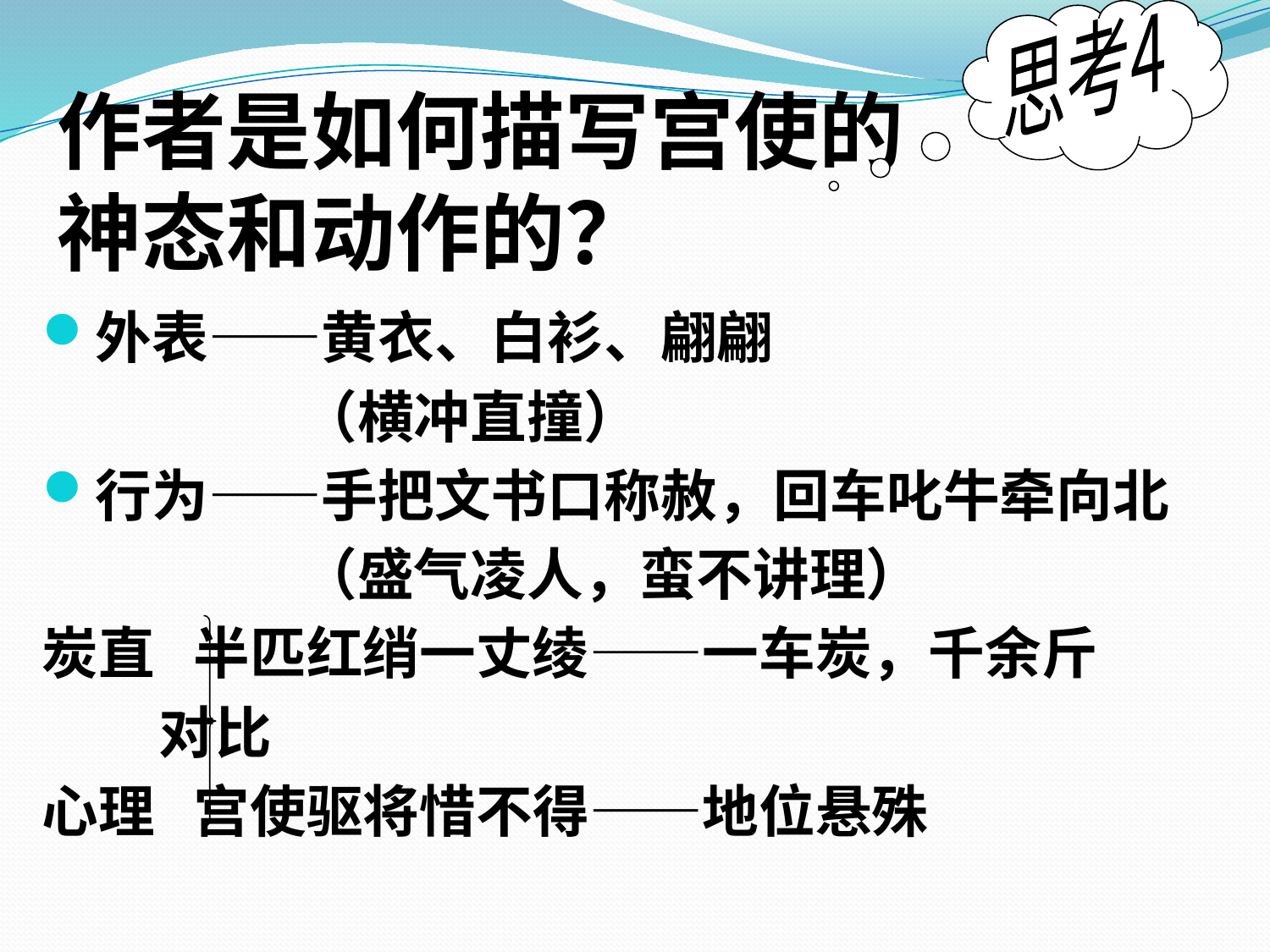

思考4
# 作者是如何描写宫使的神态和动作的？
外表——黄衣、白衫、翩翩
                   （横冲直撞）
行为——手把文书口称赦，回车叱牛牵向北
                   （盛气凌人，蛮不讲理）
炭直   半匹红绡一丈绫——一车炭，千余斤
        对比
心理   宫使驱将惜不得——地位悬殊